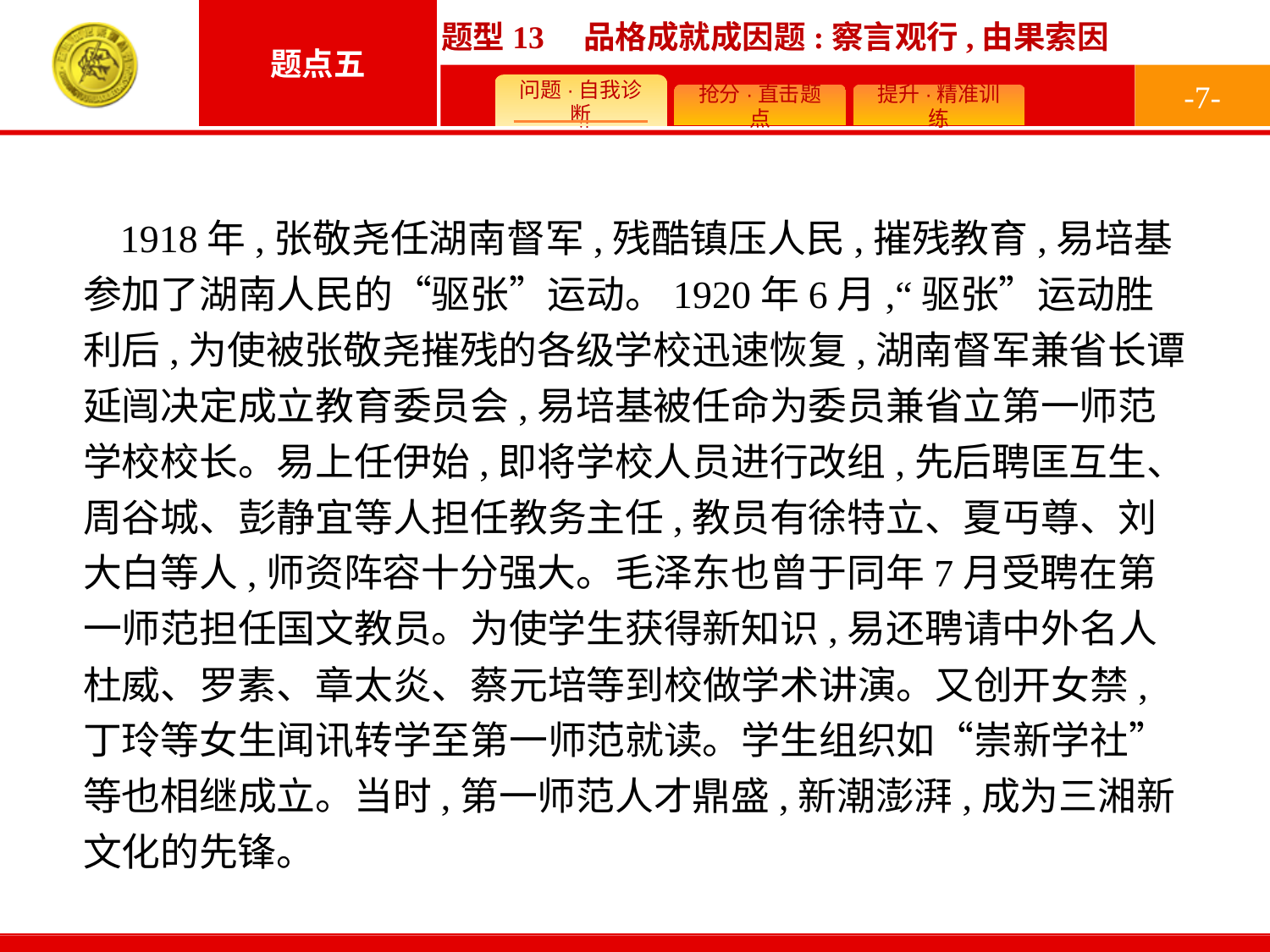

-7-
1918年,张敬尧任湖南督军,残酷镇压人民,摧残教育,易培基参加了湖南人民的“驱张”运动。1920年6月,“驱张”运动胜利后,为使被张敬尧摧残的各级学校迅速恢复,湖南督军兼省长谭延闿决定成立教育委员会,易培基被任命为委员兼省立第一师范学校校长。易上任伊始,即将学校人员进行改组,先后聘匡互生、周谷城、彭静宜等人担任教务主任,教员有徐特立、夏丏尊、刘大白等人,师资阵容十分强大。毛泽东也曾于同年7月受聘在第一师范担任国文教员。为使学生获得新知识,易还聘请中外名人杜威、罗素、章太炎、蔡元培等到校做学术讲演。又创开女禁,丁玲等女生闻讯转学至第一师范就读。学生组织如“崇新学社”等也相继成立。当时,第一师范人才鼎盛,新潮澎湃,成为三湘新文化的先锋。